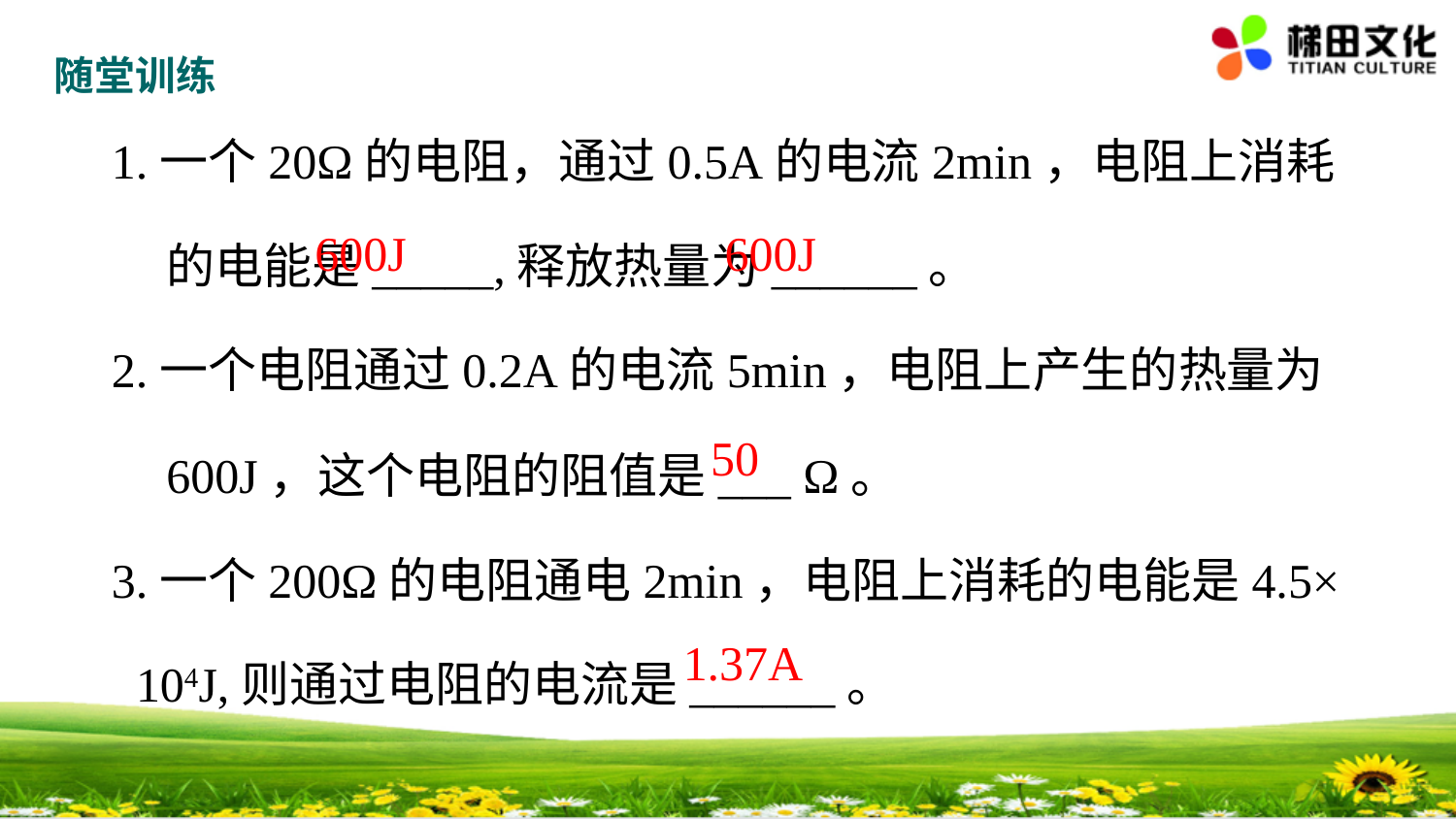

随堂训练
1.一个20Ω的电阻，通过0.5A的电流2min，电阻上消耗的电能是_____,释放热量为______。
2.一个电阻通过0.2A的电流5min，电阻上产生的热量为600J，这个电阻的阻值是___ Ω。
3.一个200Ω的电阻通电2min，电阻上消耗的电能是4.5×
  104J,则通过电阻的电流是______。
600J
600J
50
1.37A